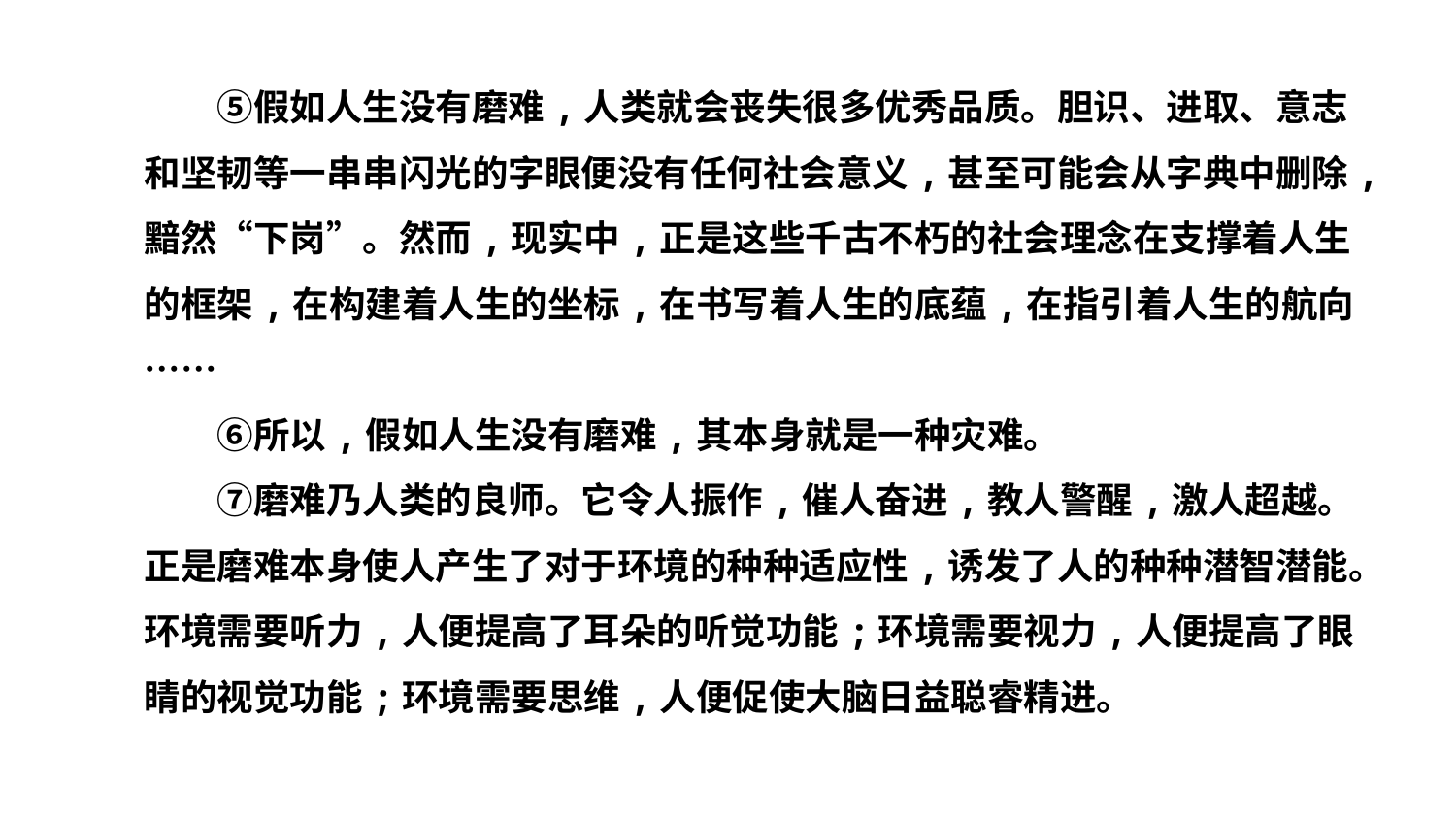

⑤假如人生没有磨难,人类就会丧失很多优秀品质。胆识、进取、意志和坚韧等一串串闪光的字眼便没有任何社会意义,甚至可能会从字典中删除,黯然“下岗”。然而,现实中,正是这些千古不朽的社会理念在支撑着人生的框架,在构建着人生的坐标,在书写着人生的底蕴,在指引着人生的航向……
　　⑥所以,假如人生没有磨难,其本身就是一种灾难。
　　⑦磨难乃人类的良师。它令人振作,催人奋进,教人警醒,激人超越。正是磨难本身使人产生了对于环境的种种适应性,诱发了人的种种潜智潜能。环境需要听力,人便提高了耳朵的听觉功能;环境需要视力,人便提高了眼睛的视觉功能;环境需要思维,人便促使大脑日益聪睿精进。